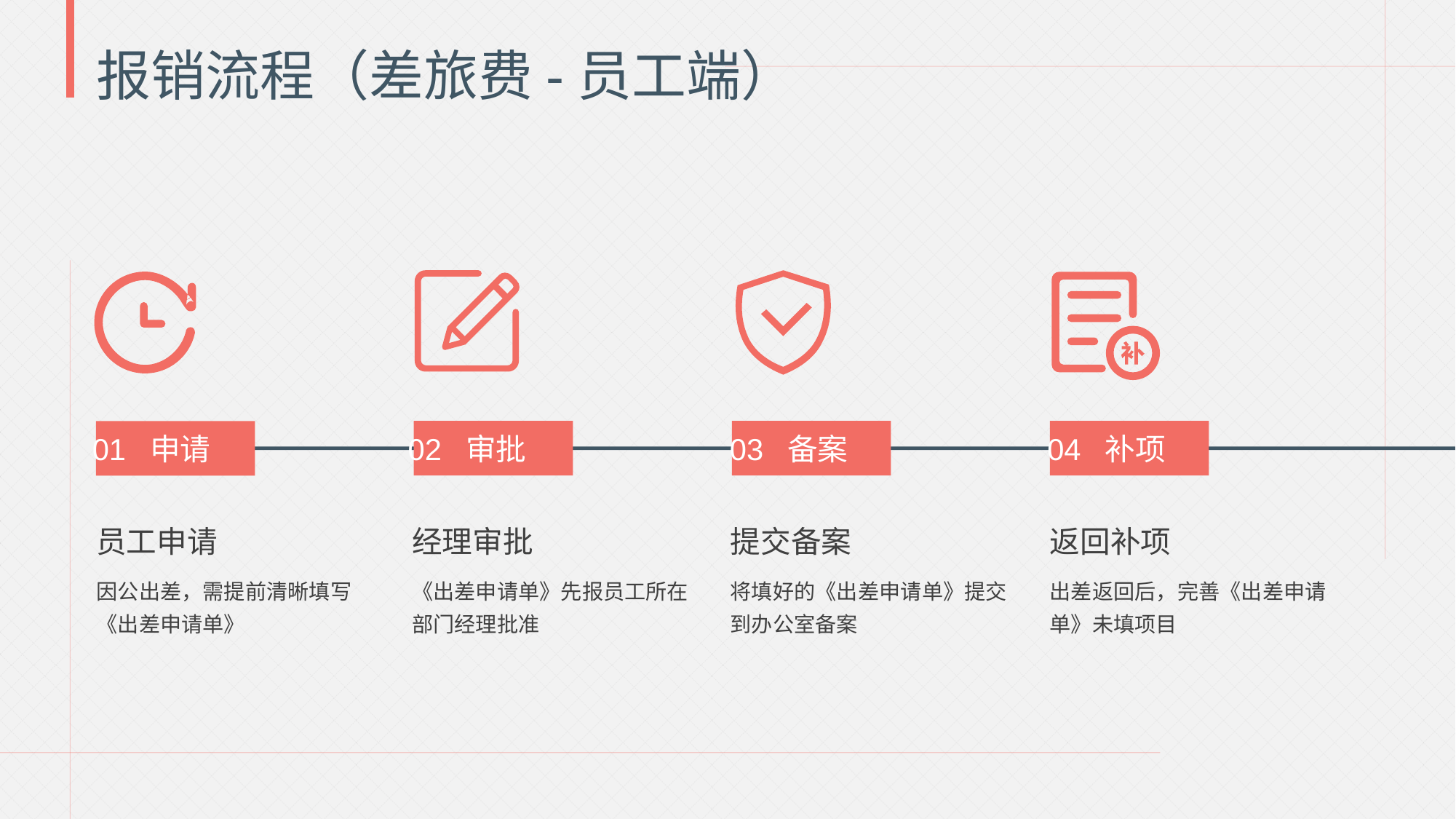

报销流程（差旅费-员工端）

01  申请
02  审批
03  备案
04  补项
员工申请
经理审批
提交备案
返回补项
因公出差，需提前清晰填写《出差申请单》
《出差申请单》先报员工所在部门经理批准
将填好的《出差申请单》提交到办公室备案
出差返回后，完善《出差申请单》未填项目